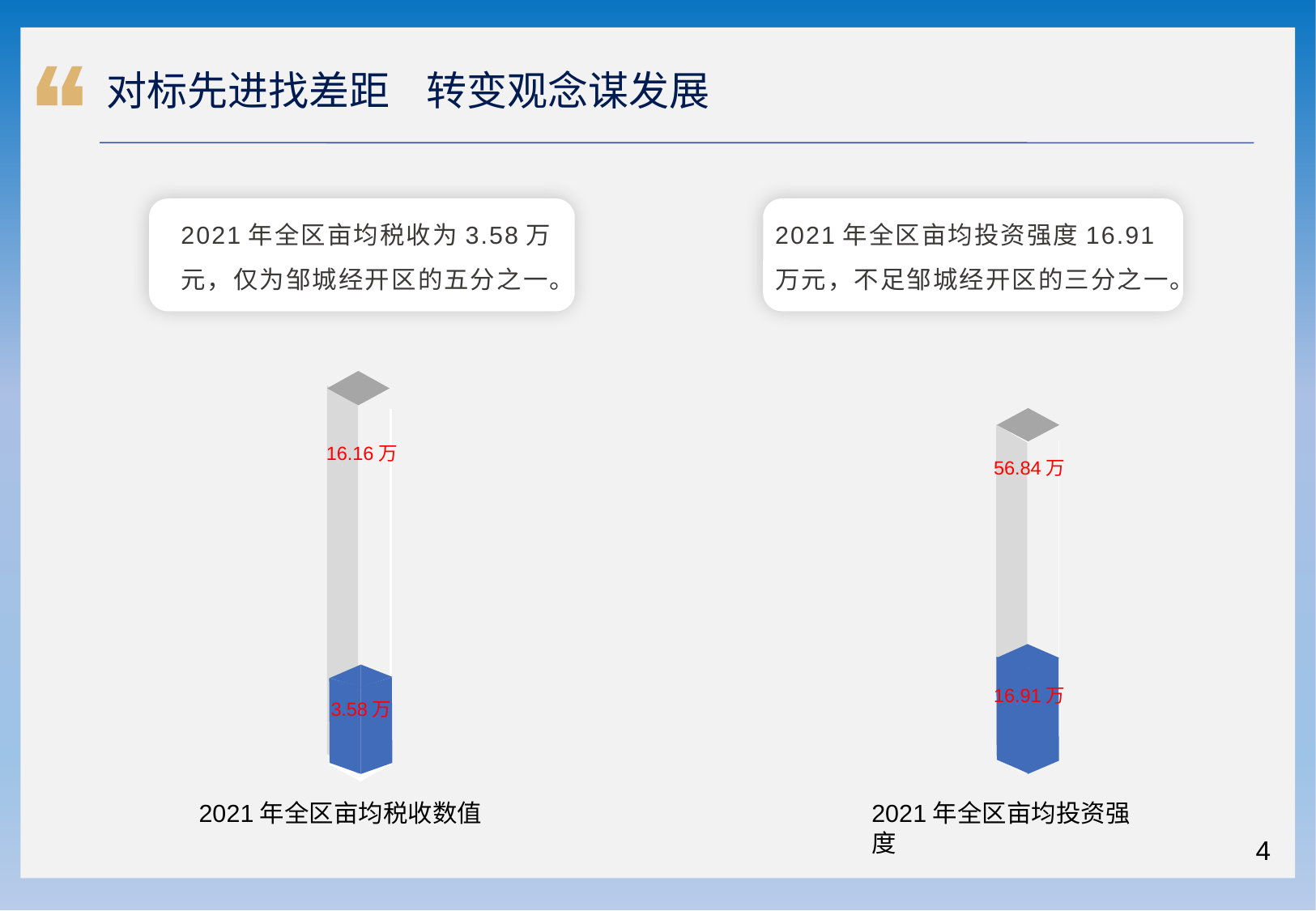

“

 对标先进找差距    转变观念谋发展

2021年全区亩均投资强度16.91万元，不足邹城经开区的三分之一。

2021年全区亩均税收为3.58万元，仅为邹城经开区的五分之一。

16.16万
56.84万

16.91万

3.58万
2021年全区亩均税收数值
2021年全区亩均投资强度
4